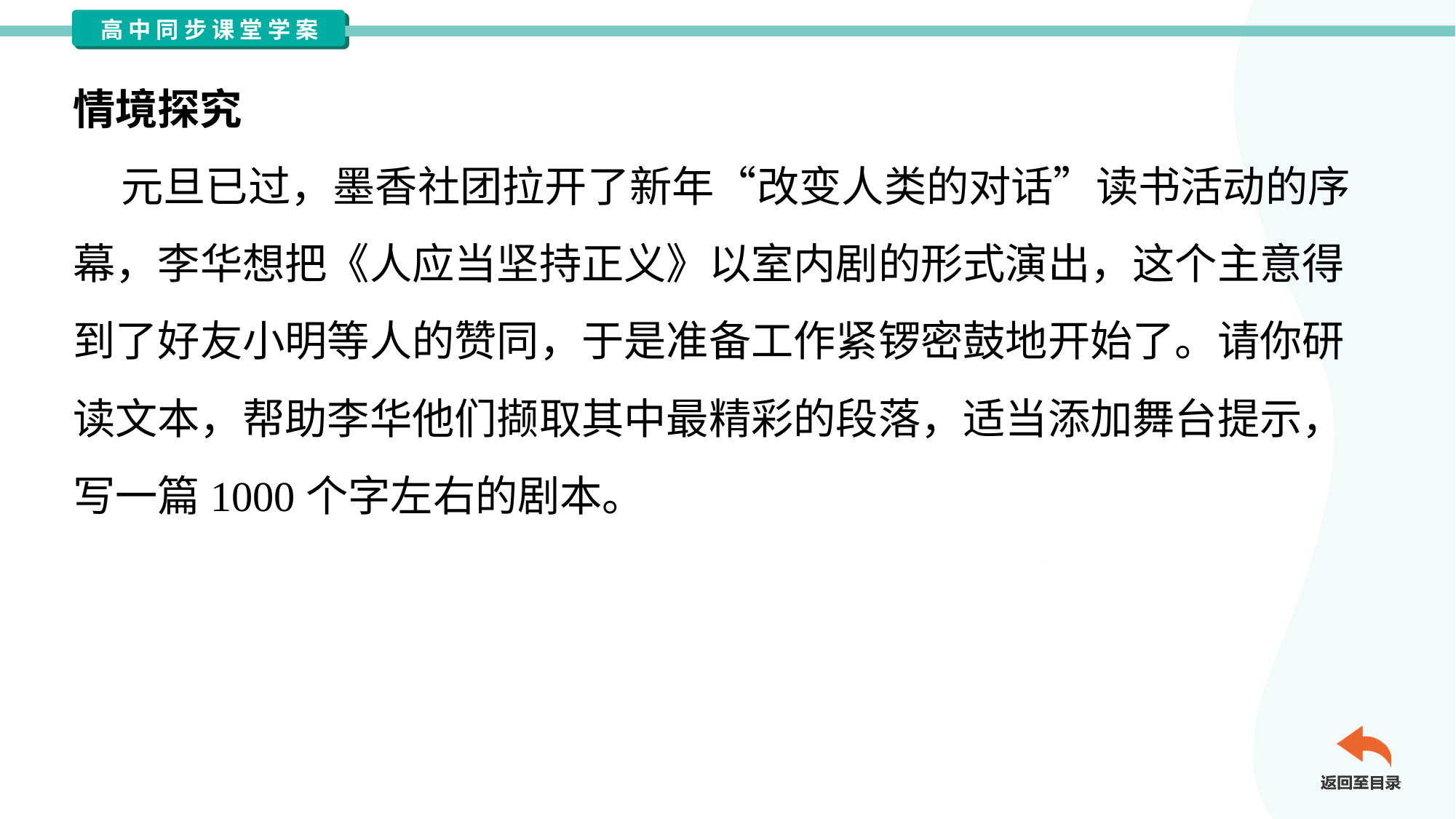

情境探究
    元旦已过，墨香社团拉开了新年“改变人类的对话”读书活动的序
幕，李华想把《人应当坚持正义》以室内剧的形式演出，这个主意得
到了好友小明等人的赞同，于是准备工作紧锣密鼓地开始了。请你研
读文本，帮助李华他们撷取其中最精彩的段落，适当添加舞台提示，
写一篇1000个字左右的剧本。